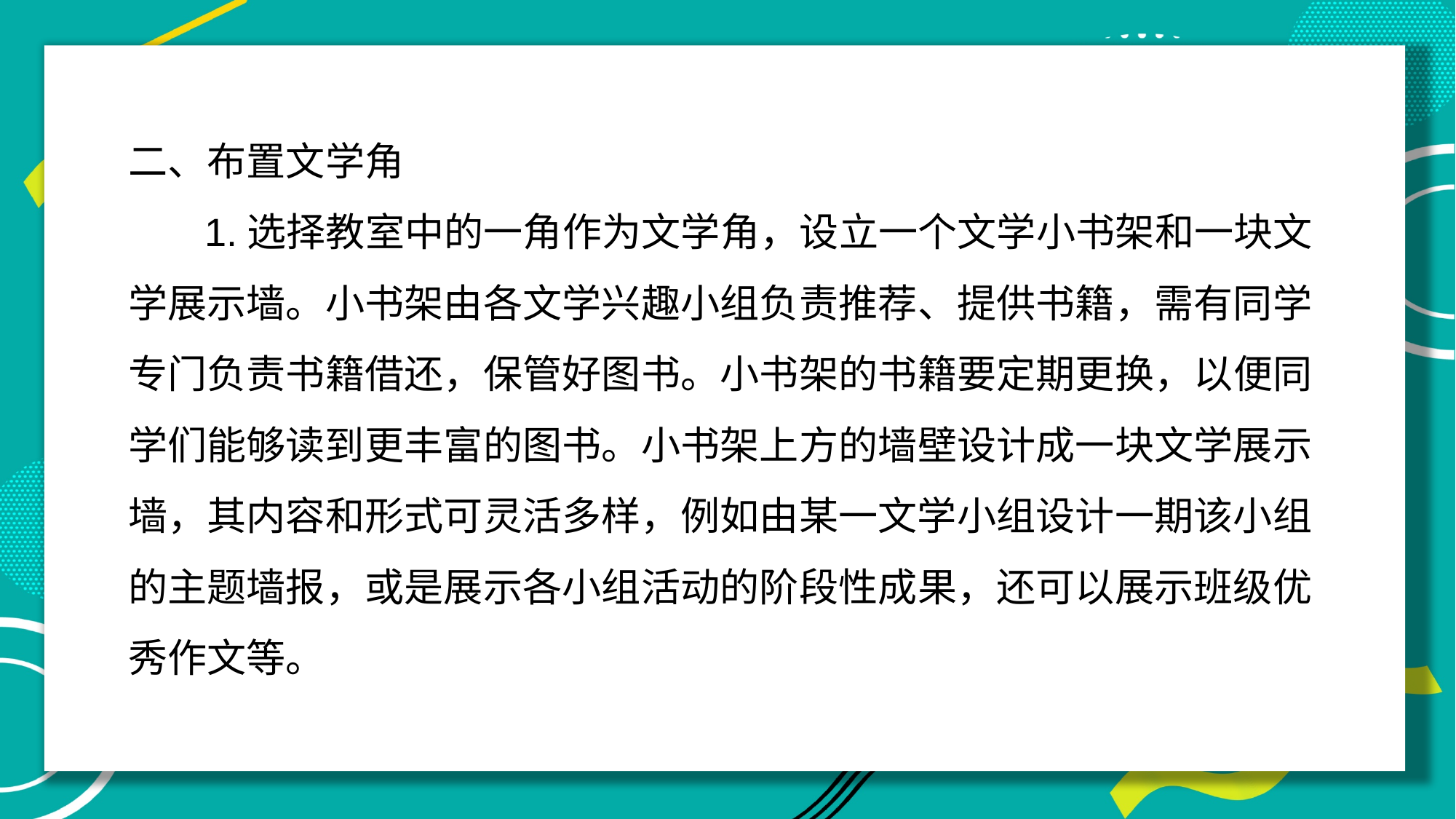

二、布置文学角
       1.选择教室中的一角作为文学角，设立一个文学小书架和一块文学展示墙。小书架由各文学兴趣小组负责推荐、提供书籍，需有同学专门负责书籍借还，保管好图书。小书架的书籍要定期更换，以便同学们能够读到更丰富的图书。小书架上方的墙壁设计成一块文学展示墙，其内容和形式可灵活多样，例如由某一文学小组设计一期该小组的主题墙报，或是展示各小组活动的阶段性成果，还可以展示班级优秀作文等。